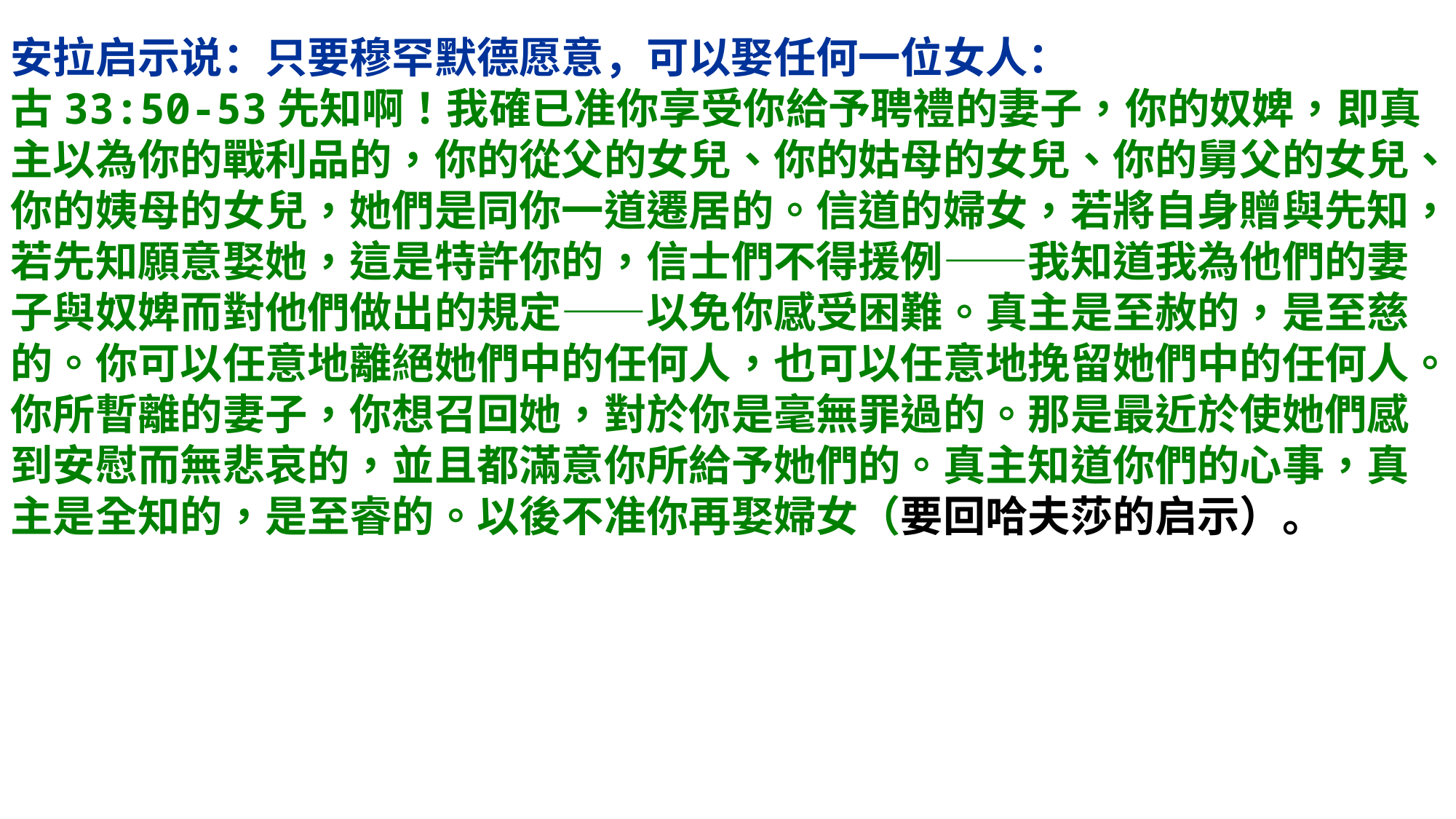

安拉启示说：只要穆罕默德愿意，可以娶任何一位女人：
古33:50-53先知啊！我確已准你享受你給予聘禮的妻子，你的奴婢，即真主以為你的戰利品的，你的從父的女兒、你的姑母的女兒、你的舅父的女兒、你的姨母的女兒，她們是同你一道遷居的。信道的婦女，若將自身贈與先知，若先知願意娶她，這是特許你的，信士們不得援例——我知道我為他們的妻子與奴婢而對他們做出的規定——以免你感受困難。真主是至赦的，是至慈的。你可以任意地離絕她們中的任何人，也可以任意地挽留她們中的任何人。你所暫離的妻子，你想召回她，對於你是毫無罪過的。那是最近於使她們感到安慰而無悲哀的，並且都滿意你所給予她們的。真主知道你們的心事，真主是全知的，是至睿的。以後不准你再娶婦女（要回哈夫莎的启示）。